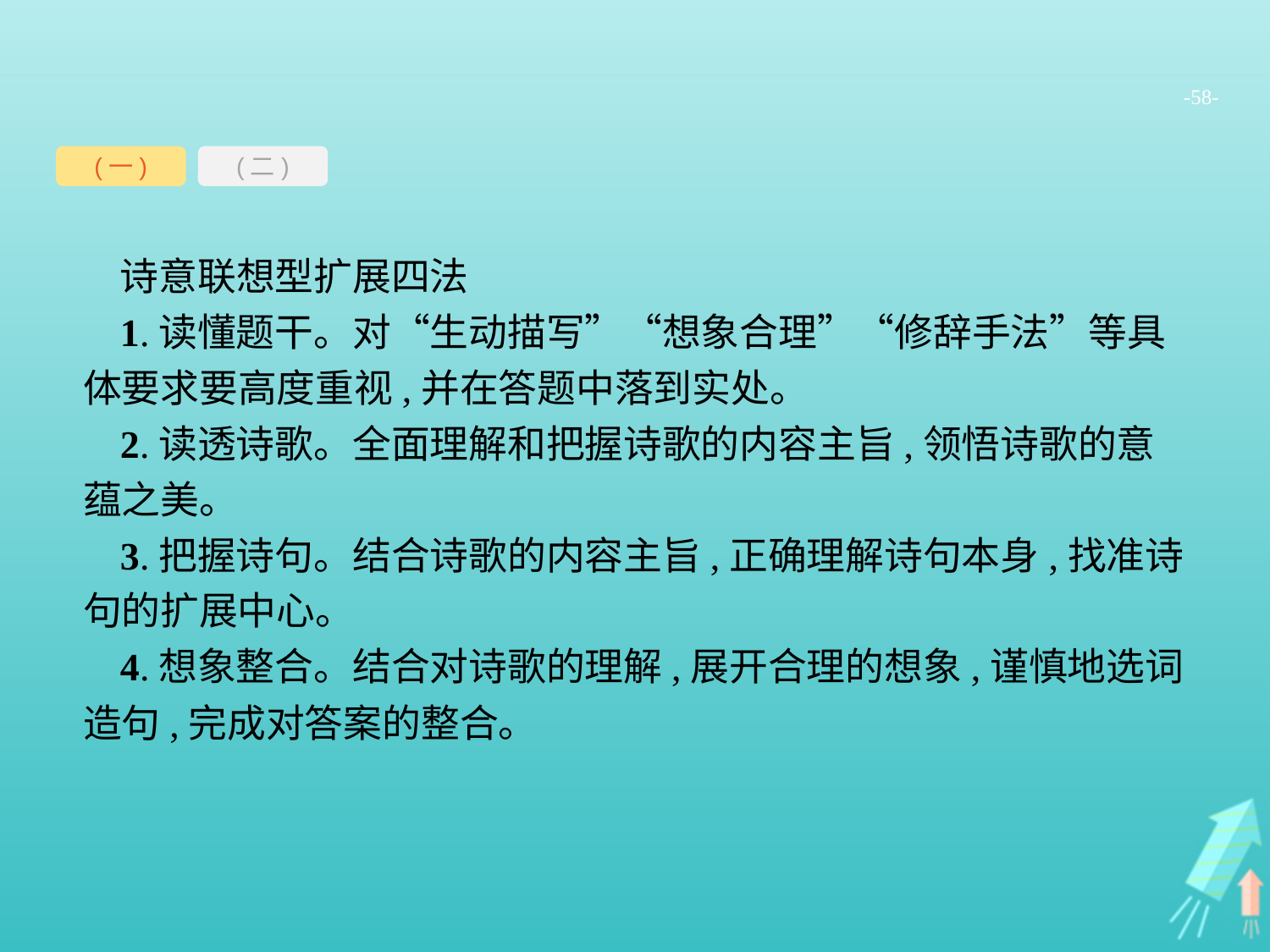

-58-
(一)
(二)
诗意联想型扩展四法
1.读懂题干。对“生动描写”“想象合理”“修辞手法”等具体要求要高度重视,并在答题中落到实处。
2.读透诗歌。全面理解和把握诗歌的内容主旨,领悟诗歌的意蕴之美。
3.把握诗句。结合诗歌的内容主旨,正确理解诗句本身,找准诗句的扩展中心。
4.想象整合。结合对诗歌的理解,展开合理的想象,谨慎地选词造句,完成对答案的整合。